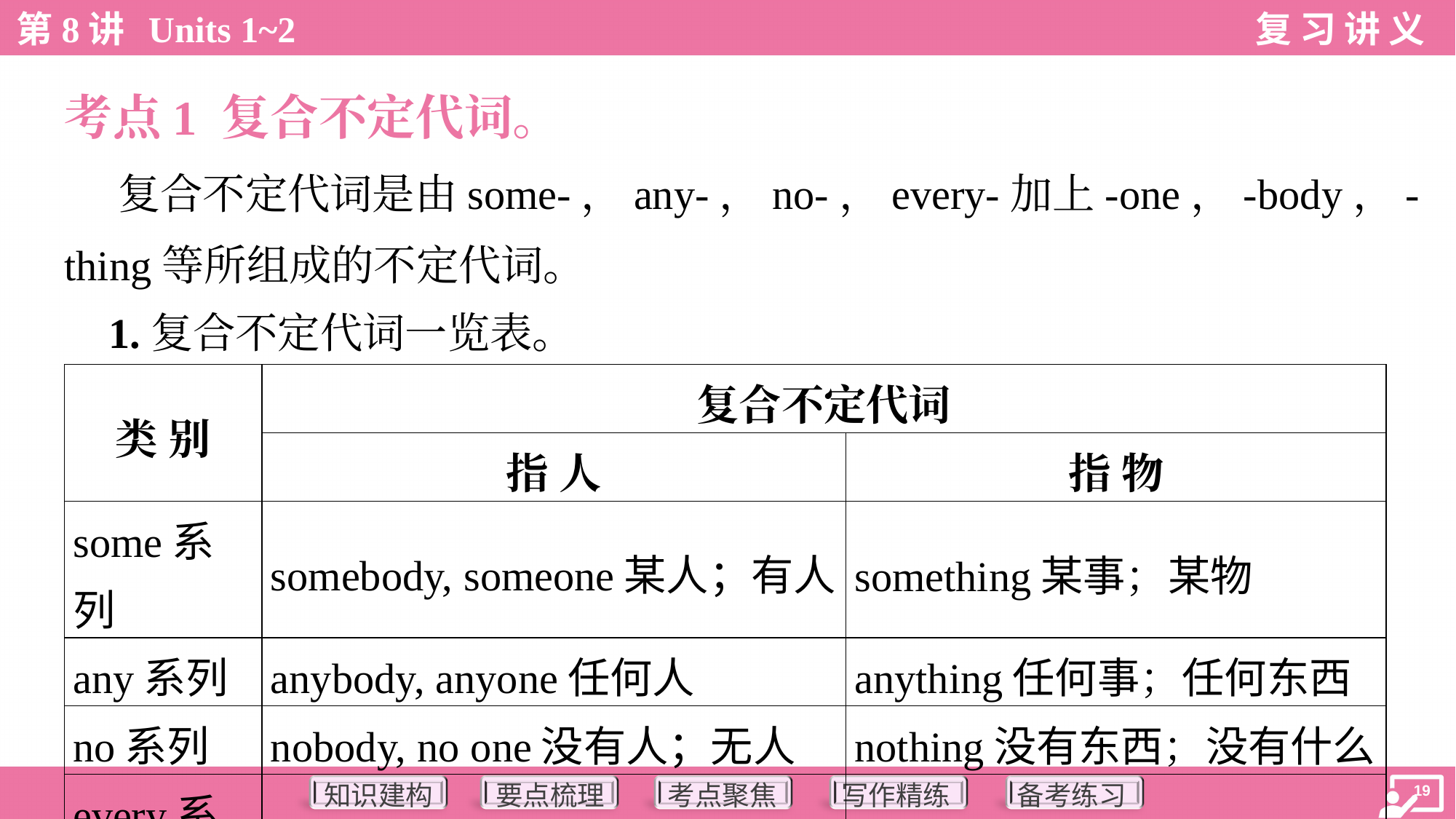

考点1 复合不定代词。
    复合不定代词是由some-，any-，no-，every-加上-one，-body，-
thing等所组成的不定代词。
    1.复合不定代词一览表。
| 类 别 | 复合不定代词 |  |
| --- | --- | --- |
|  | 指 人 | 指 物 |
| some系列 | somebody, someone某人；有人 | something某事；某物 |
| any系列 | anybody, anyone任何人 | anything任何事；任何东西 |
| no系列 | nobody, no one没有人；无人 | nothing没有东西；没有什么 |
| every系列 | everybody, everyone每人 | everything每件事；一切 |